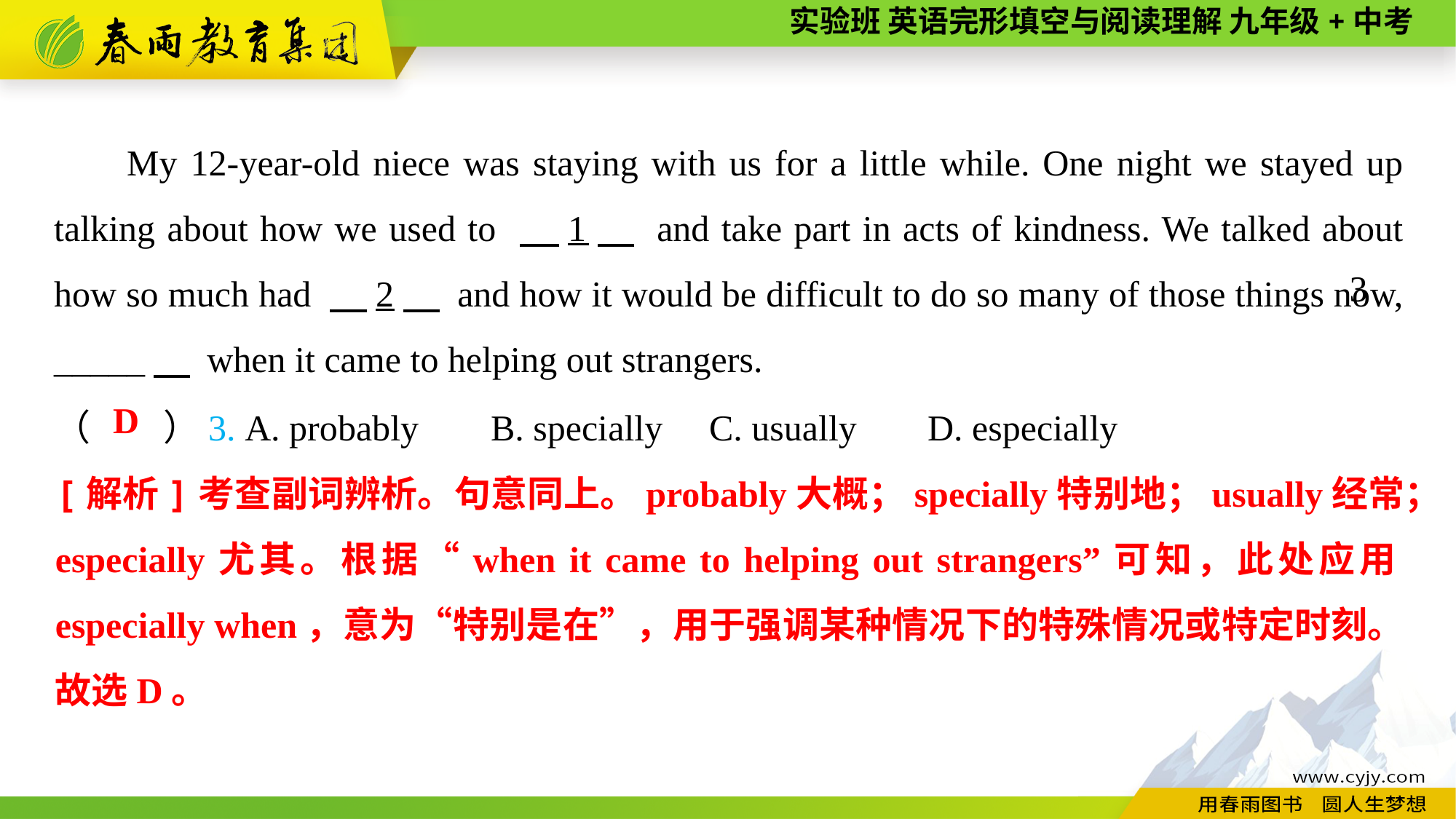

My 12-year-old niece was staying with us for a little while. One night we stayed up talking about how we used to 　1　 and take part in acts of kindness. We talked about how so much had 　2　 and how it would be difficult to do so many of those things now, _____　 when it came to helping out strangers.
3
（　　）3. A. probably	B. specially	C. usually	D. especially
D
[解析]考查副词辨析。句意同上。probably大概；specially特别地；usually经常；especially尤其。根据“when it came to helping out strangers”可知，此处应用especially when，意为“特别是在”，用于强调某种情况下的特殊情况或特定时刻。故选D。